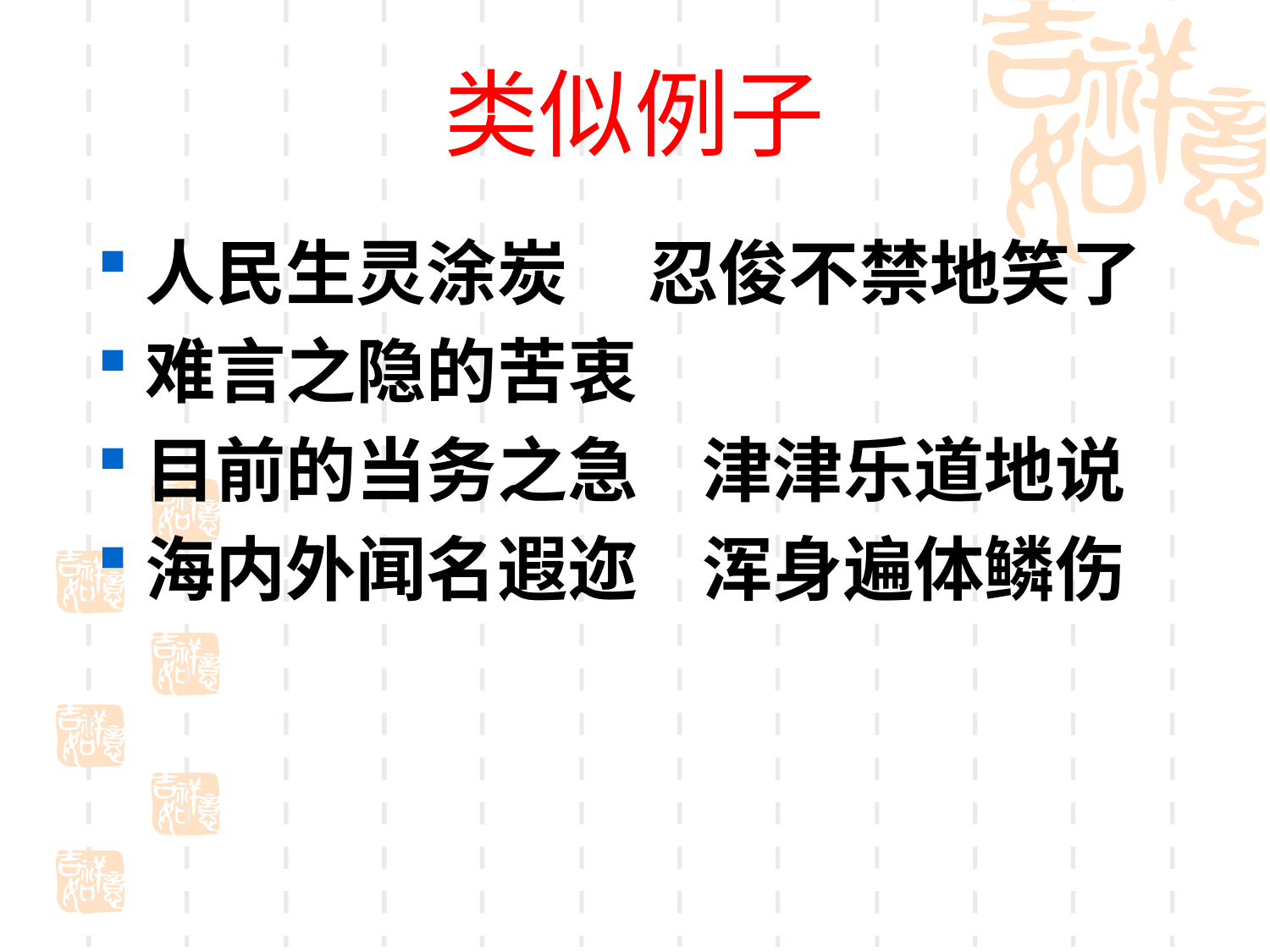

# 类似例子
人民生灵涂炭     忍俊不禁地笑了
难言之隐的苦衷
目前的当务之急    津津乐道地说
海内外闻名遐迩    浑身遍体鳞伤